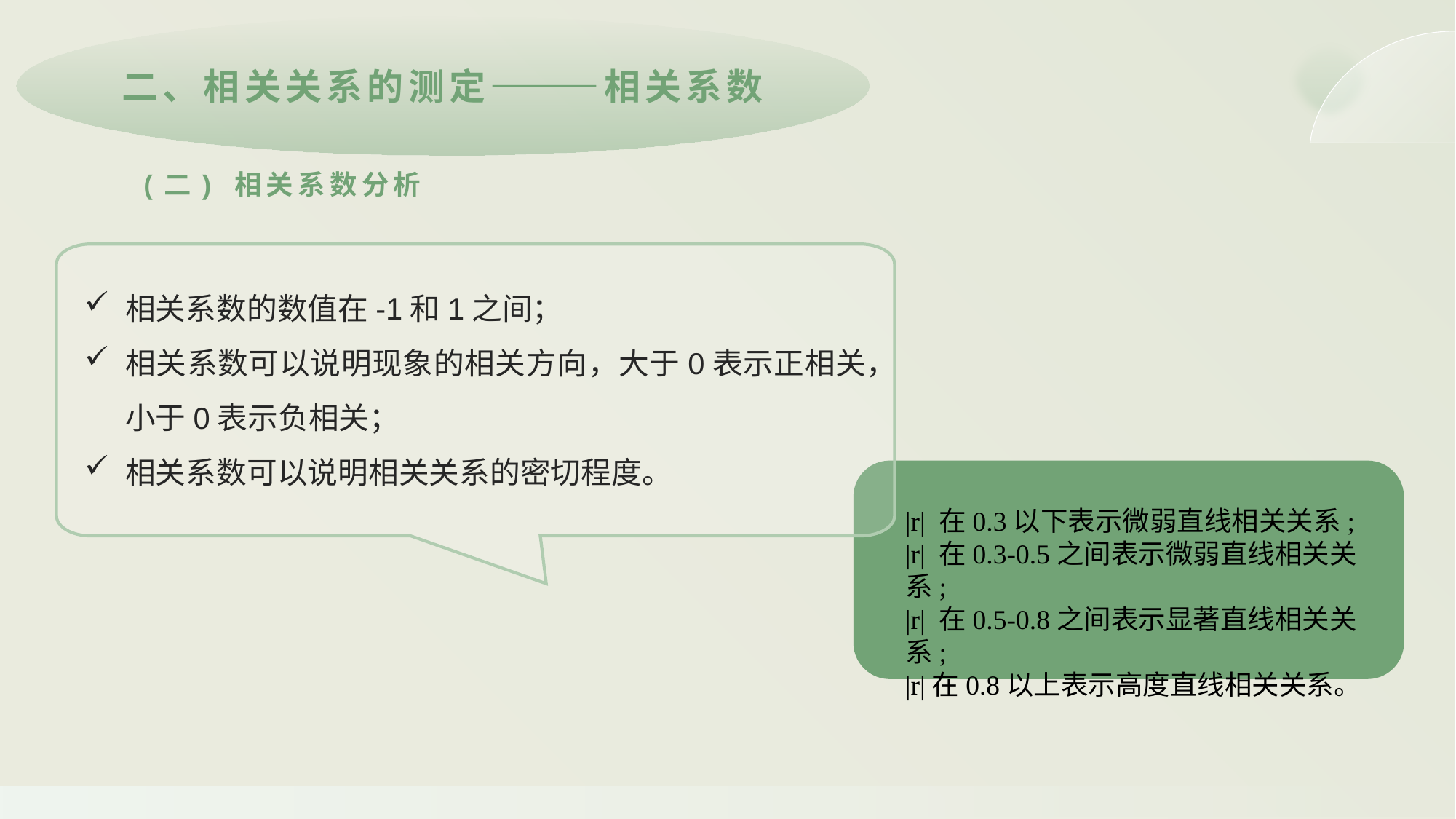

二、相关关系的测定———相关系数
(二) 相关系数分析

相关系数的数值在-1和1之间；
相关系数可以说明现象的相关方向，大于0表示正相关，小于0表示负相关；
相关系数可以说明相关关系的密切程度。

|r| 在0.3以下表示微弱直线相关关系;
|r| 在0.3-0.5之间表示微弱直线相关关系;
|r| 在0.5-0.8之间表示显著直线相关关系;
|r|在0.8以上表示高度直线相关关系。